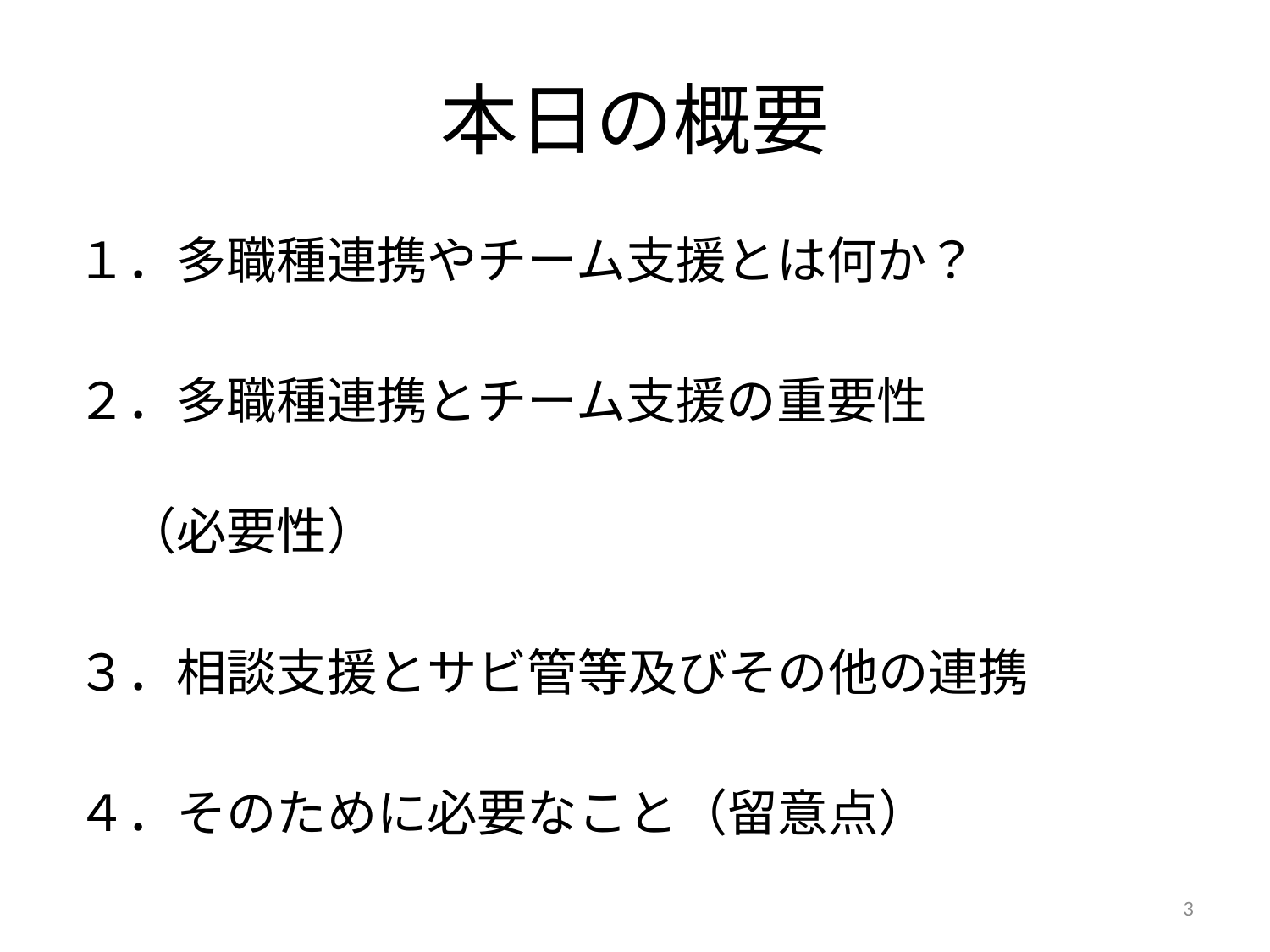

# 本日の概要
１．多職種連携やチーム支援とは何か？

２．多職種連携とチーム支援の重要性
　　　　　　　　　　　　　　　　　　　　　　　（必要性）

３．相談支援とサビ管等及びその他の連携

４．そのために必要なこと（留意点）
3